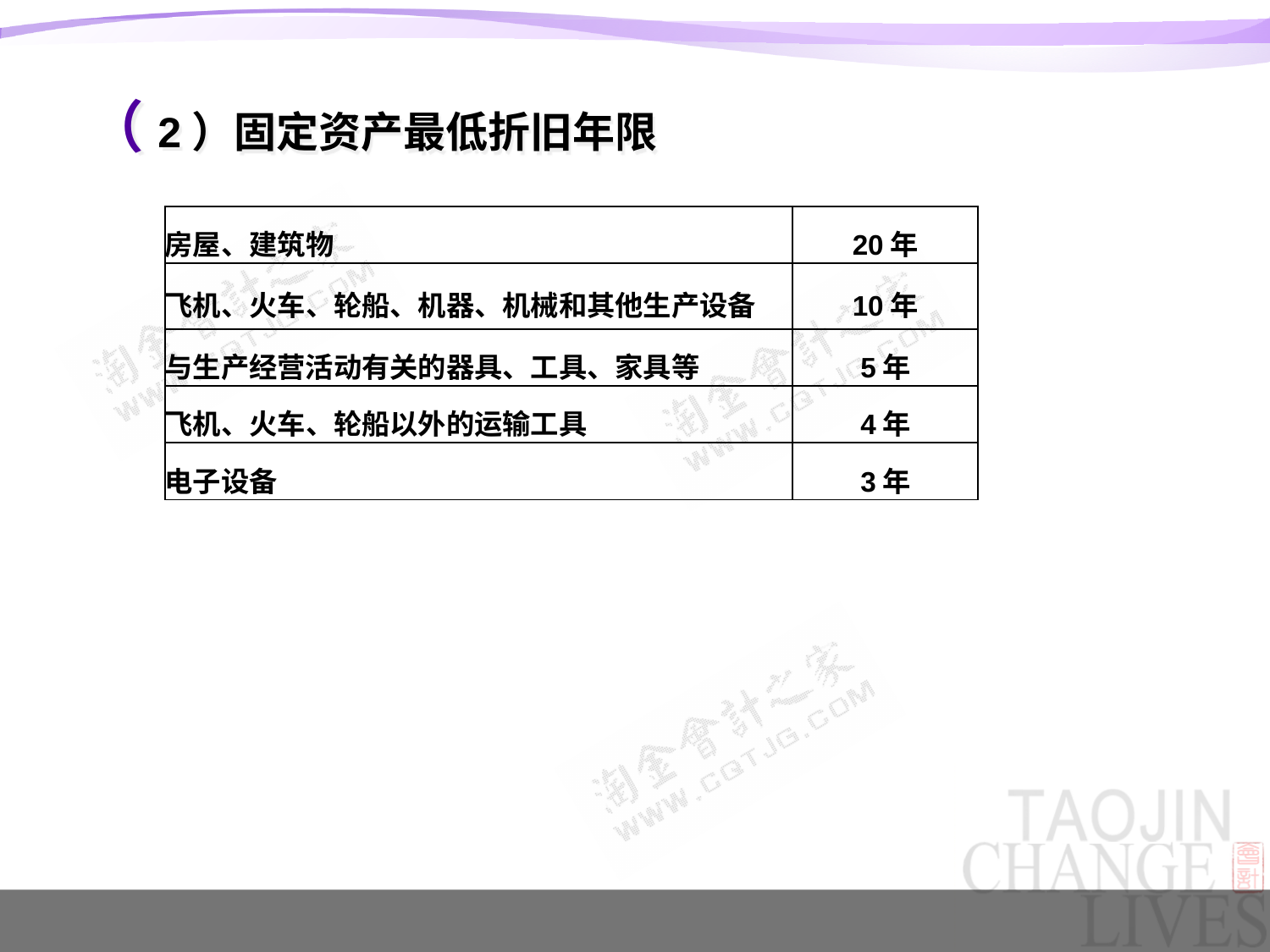

# （2）固定资产最低折旧年限
| 房屋、建筑物 | 20年 |
| --- | --- |
| 飞机、火车、轮船、机器、机械和其他生产设备 | 10年 |
| 与生产经营活动有关的器具、工具、家具等 | 5年 |
| 飞机、火车、轮船以外的运输工具 | 4年 |
| 电子设备 | 3年 |